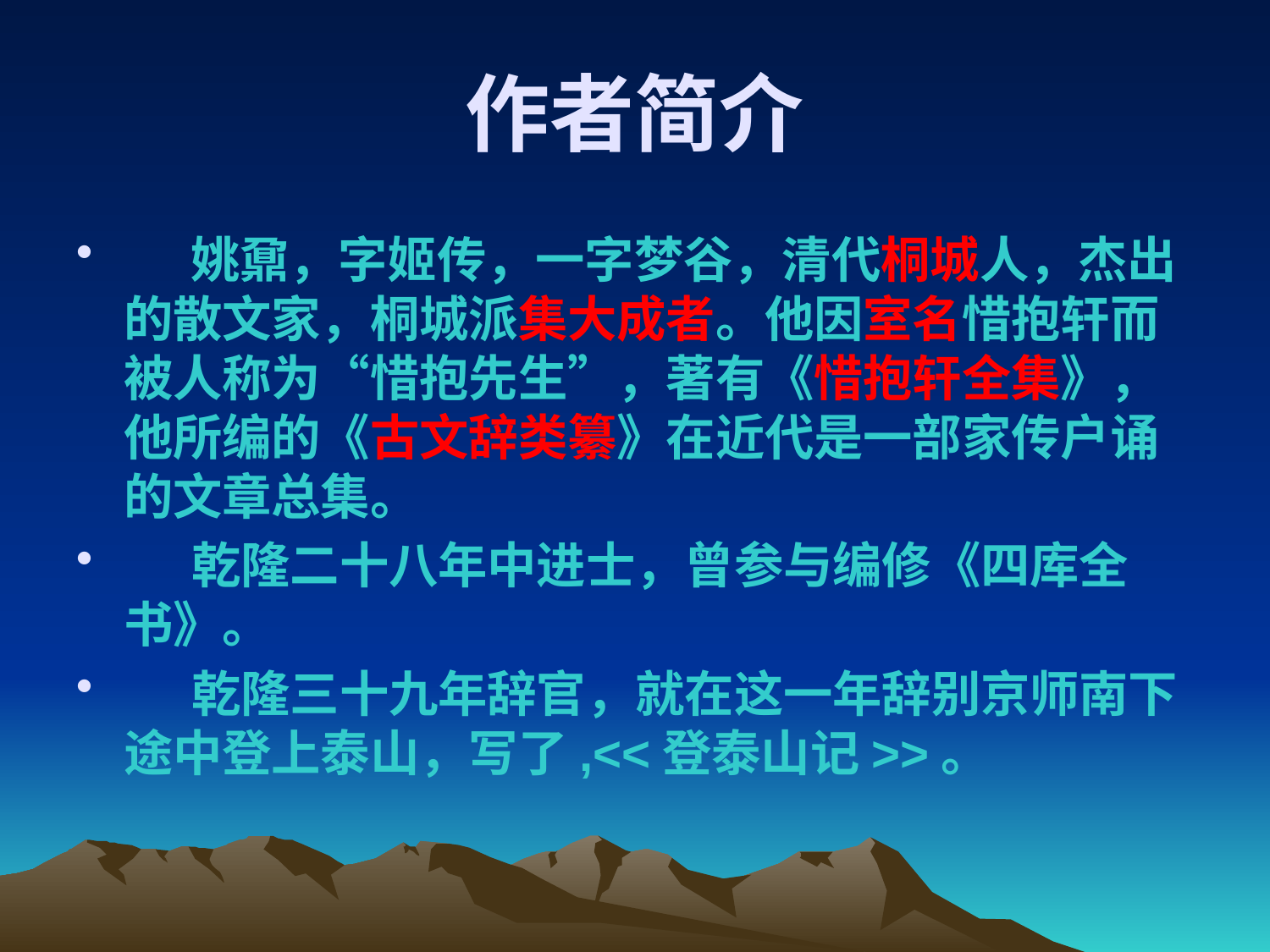

# 作者简介
     姚鼐，字姬传，一字梦谷，清代桐城人，杰出的散文家，桐城派集大成者。他因室名惜抱轩而被人称为“惜抱先生”，著有《惜抱轩全集》，他所编的《古文辞类纂》在近代是一部家传户诵的文章总集。
     乾隆二十八年中进士，曾参与编修《四库全书》。
     乾隆三十九年辞官，就在这一年辞别京师南下途中登上泰山，写了,<<登泰山记>>。
